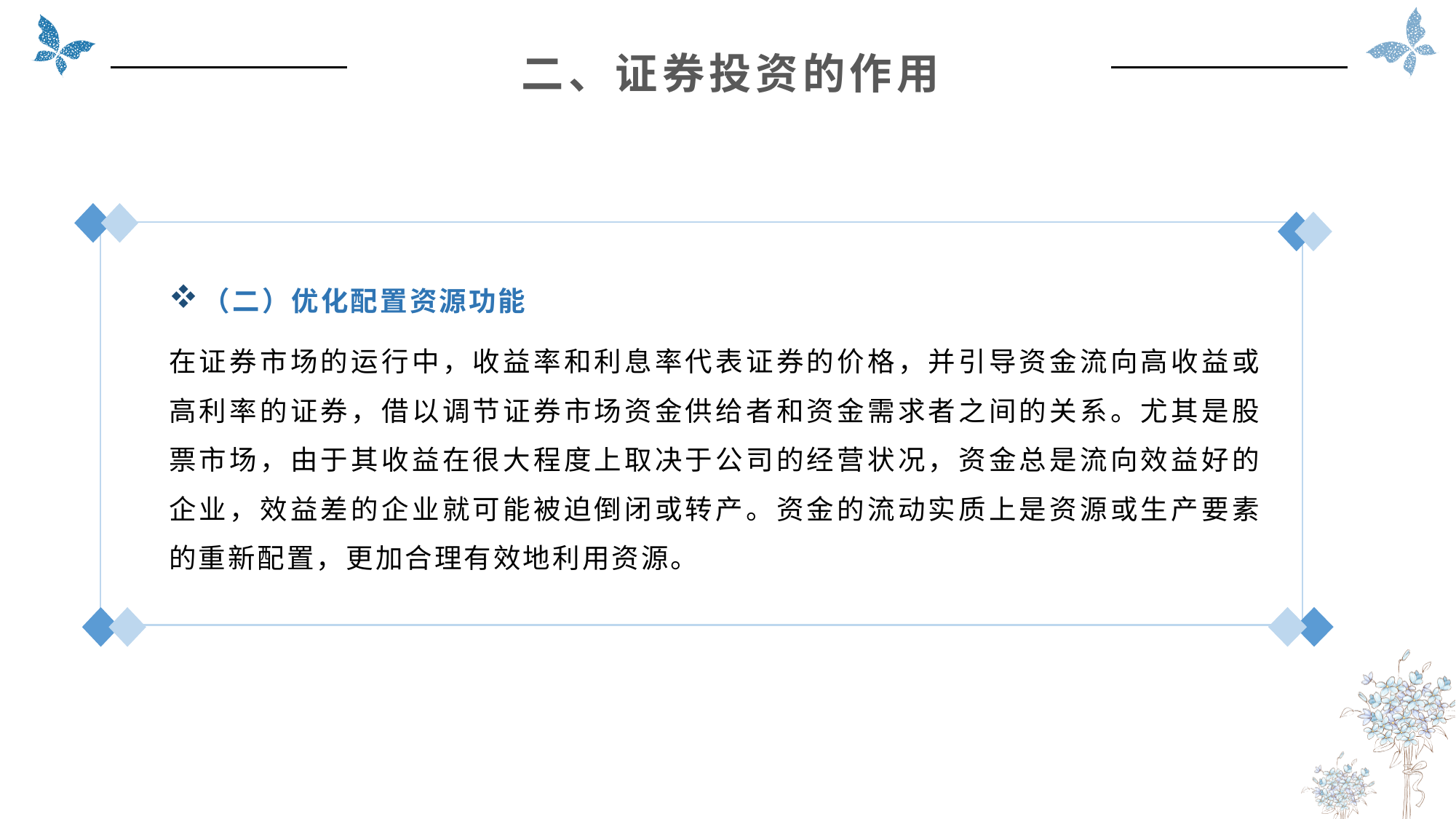

二、证券投资的作用

（二）优化配置资源功能
在证券市场的运行中，收益率和利息率代表证券的价格，并引导资金流向高收益或高利率的证券，借以调节证券市场资金供给者和资金需求者之间的关系。尤其是股票市场，由于其收益在很大程度上取决于公司的经营状况，资金总是流向效益好的企业，效益差的企业就可能被迫倒闭或转产。资金的流动实质上是资源或生产要素的重新配置，更加合理有效地利用资源。